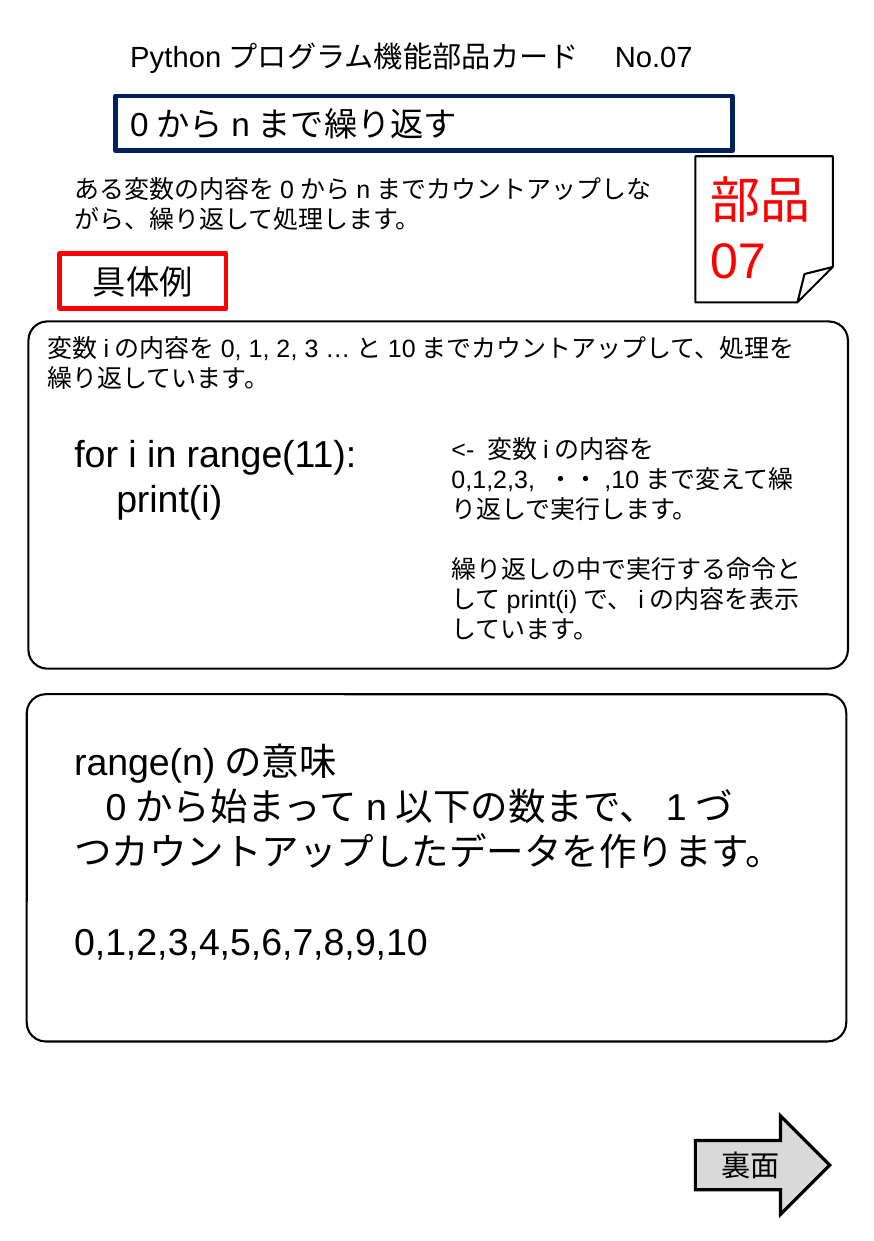

Pythonプログラム機能部品カード　No.07
0からnまで繰り返す

部品
07
ある変数の内容を0からnまでカウントアップしながら、繰り返して処理します。
具体例

変数iの内容を0, 1, 2, 3 …と10までカウントアップして、処理を繰り返しています。
for i in range(11):
    print(i)
<- 変数iの内容を
0,1,2,3, ・・,10まで変えて繰り返しで実行します。

繰り返しの中で実行する命令としてprint(i)で、iの内容を表示しています。

range(n)の意味
   0から始まってn以下の数まで、1づつカウントアップしたデータを作ります。

0,1,2,3,4,5,6,7,8,9,10

裏面